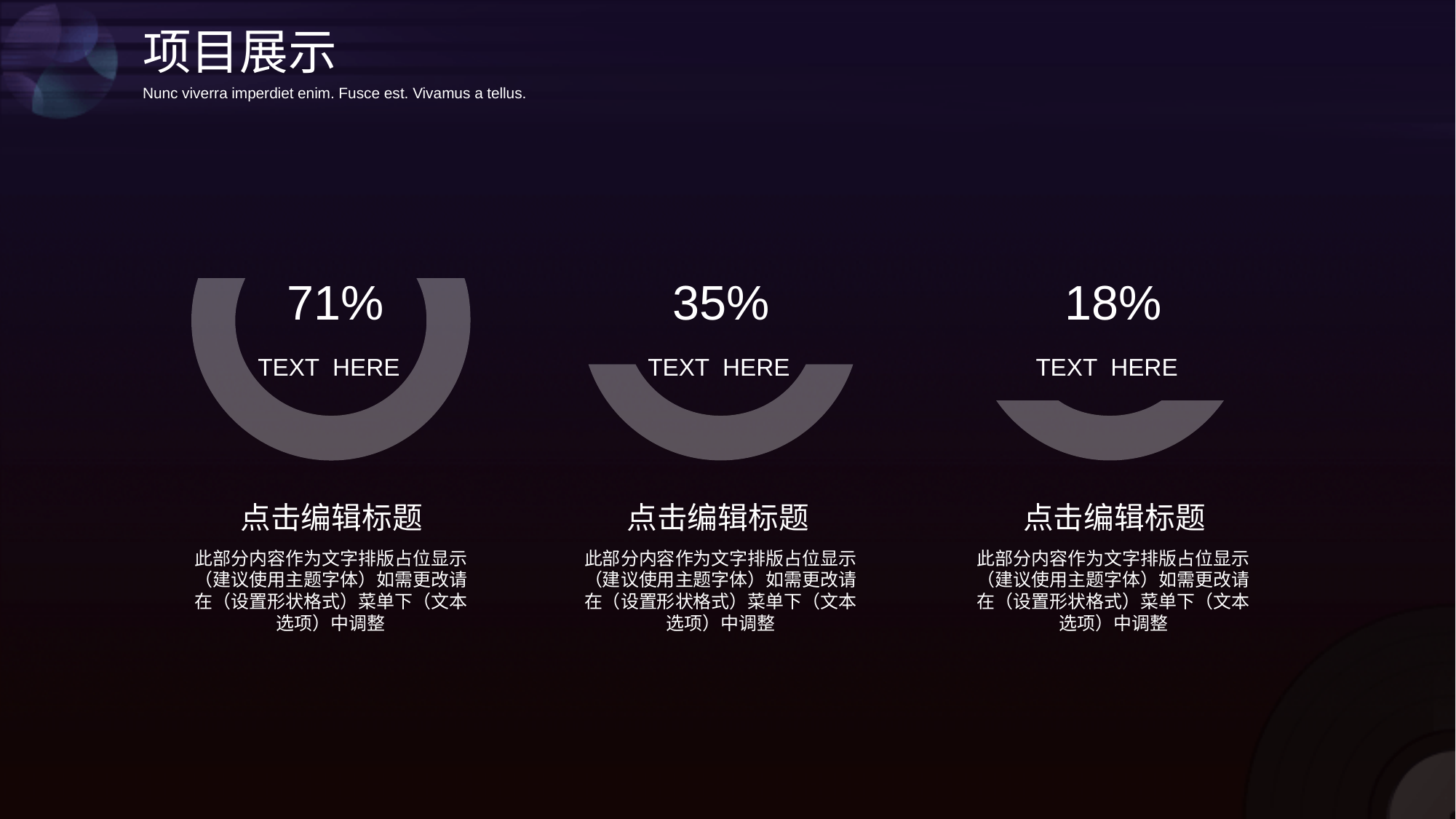

项目展示
Nunc viverra imperdiet enim. Fusce est. Vivamus a tellus.
71%
35%
18%

TEXT  HERE
TEXT  HERE
TEXT  HERE

点击编辑标题
点击编辑标题
点击编辑标题
此部分内容作为文字排版占位显示（建议使用主题字体）如需更改请在（设置形状格式）菜单下（文本选项）中调整
此部分内容作为文字排版占位显示（建议使用主题字体）如需更改请在（设置形状格式）菜单下（文本选项）中调整
此部分内容作为文字排版占位显示（建议使用主题字体）如需更改请在（设置形状格式）菜单下（文本选项）中调整